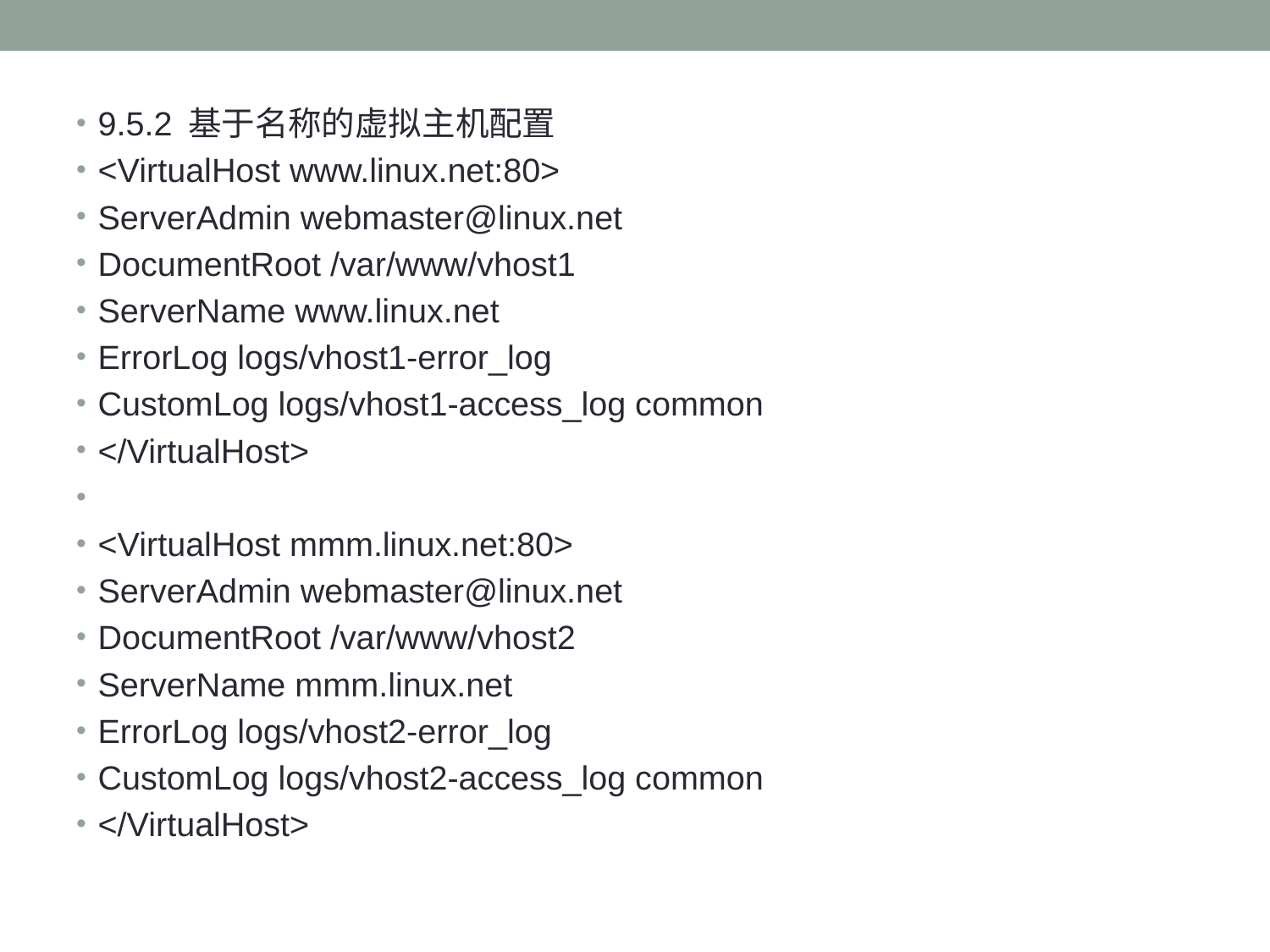

#
9.5.2 基于名称的虚拟主机配置
<VirtualHost www.linux.net:80>
ServerAdmin webmaster@linux.net
DocumentRoot /var/www/vhost1
ServerName www.linux.net
ErrorLog logs/vhost1-error_log
CustomLog logs/vhost1-access_log common
</VirtualHost>

<VirtualHost mmm.linux.net:80>
ServerAdmin webmaster@linux.net
DocumentRoot /var/www/vhost2
ServerName mmm.linux.net
ErrorLog logs/vhost2-error_log
CustomLog logs/vhost2-access_log common
</VirtualHost>